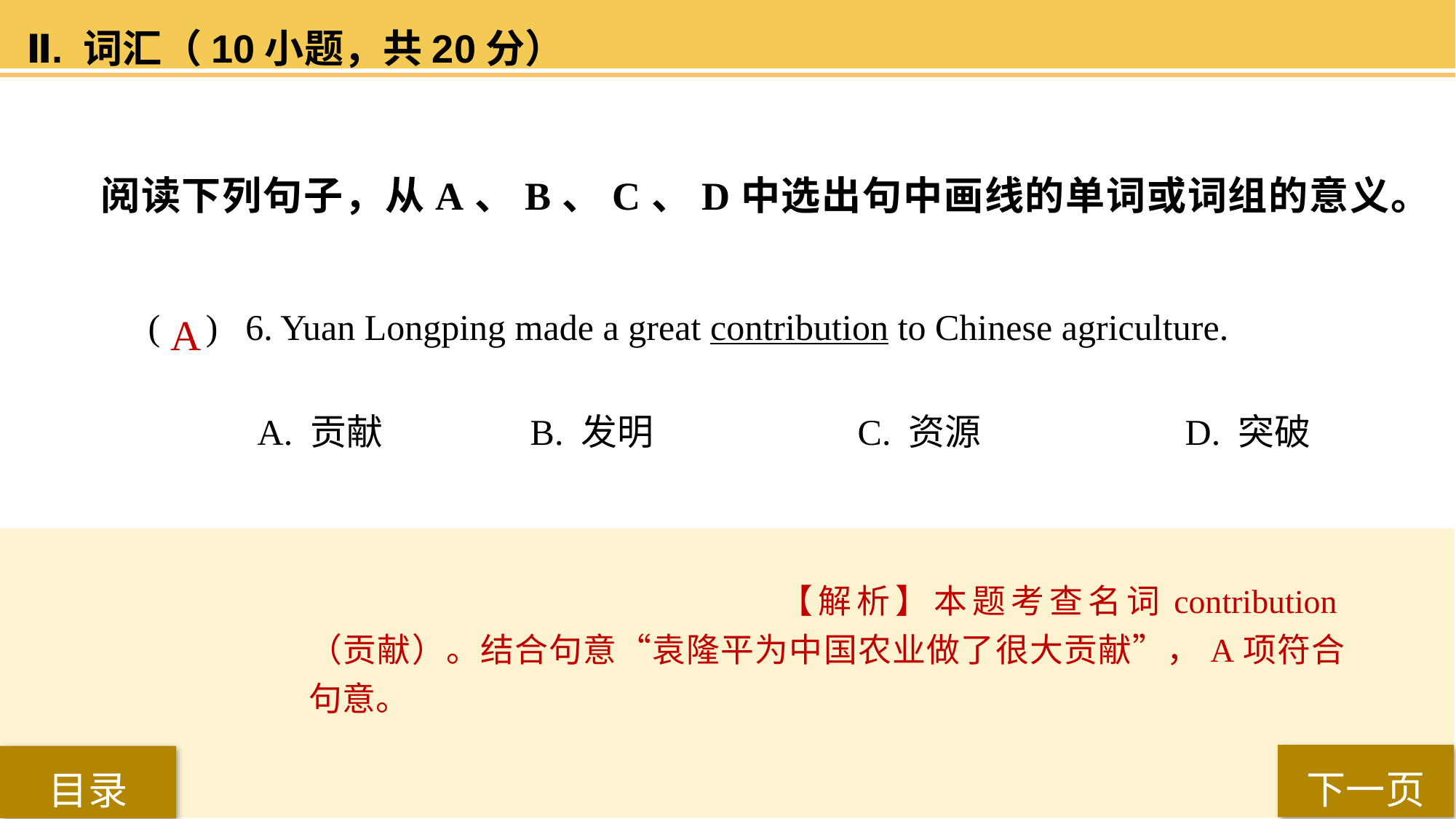

Ⅱ. 词汇（10小题，共20分）
阅读下列句子，从A、B、C、D中选出句中画线的单词或词组的意义。
(     )   6. Yuan Longping made a great contribution to Chinese agriculture.

A. 贡献 		B. 发明 		C. 资源 		D. 突破
A
【解析】本题考查名词contribution（贡献）。结合句意“袁隆平为中国农业做了很大贡献”，A项符合句意。